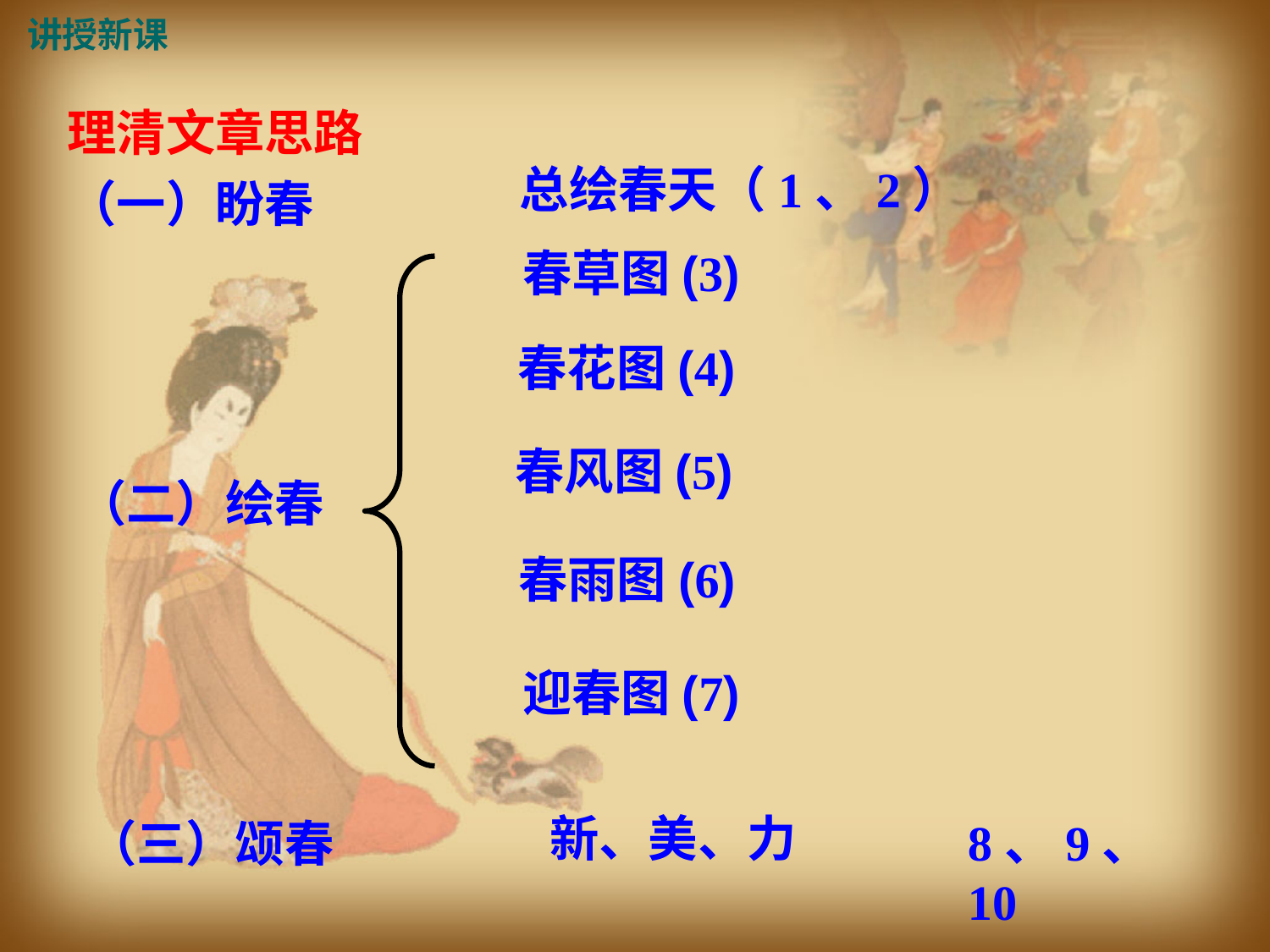

讲授新课
理清文章思路
总绘春天（1、2）
（一）盼春
春草图(3)

春花图(4)
春风图(5)
（二）绘春
春雨图(6)
迎春图(7)
新、美、力
（三）颂春
8、9、10